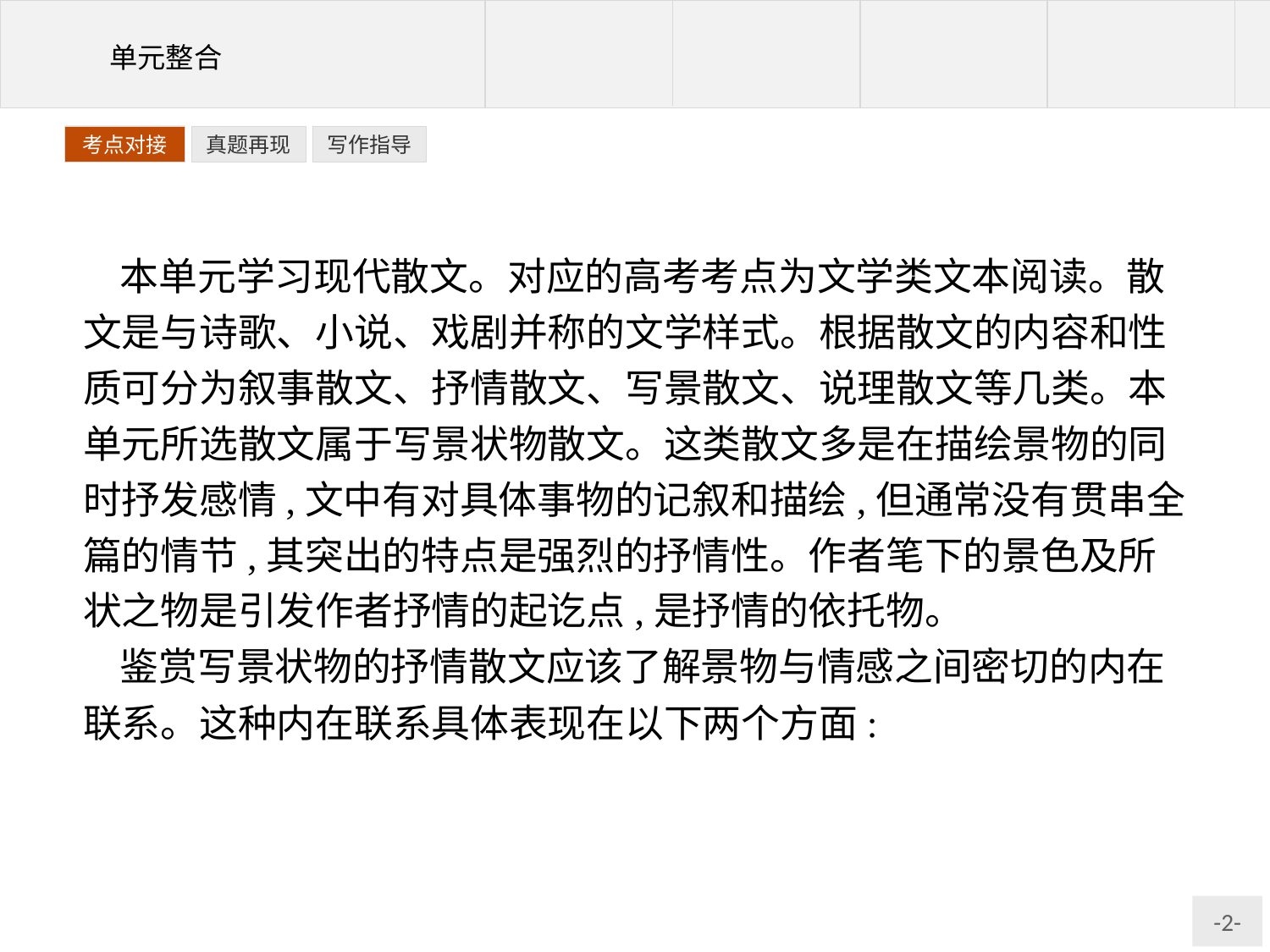

写作指导
考点对接
真题再现
本单元学习现代散文。对应的高考考点为文学类文本阅读。散文是与诗歌、小说、戏剧并称的文学样式。根据散文的内容和性质可分为叙事散文、抒情散文、写景散文、说理散文等几类。本单元所选散文属于写景状物散文。这类散文多是在描绘景物的同时抒发感情,文中有对具体事物的记叙和描绘,但通常没有贯串全篇的情节,其突出的特点是强烈的抒情性。作者笔下的景色及所状之物是引发作者抒情的起讫点,是抒情的依托物。
鉴赏写景状物的抒情散文应该了解景物与情感之间密切的内在联系。这种内在联系具体表现在以下两个方面: